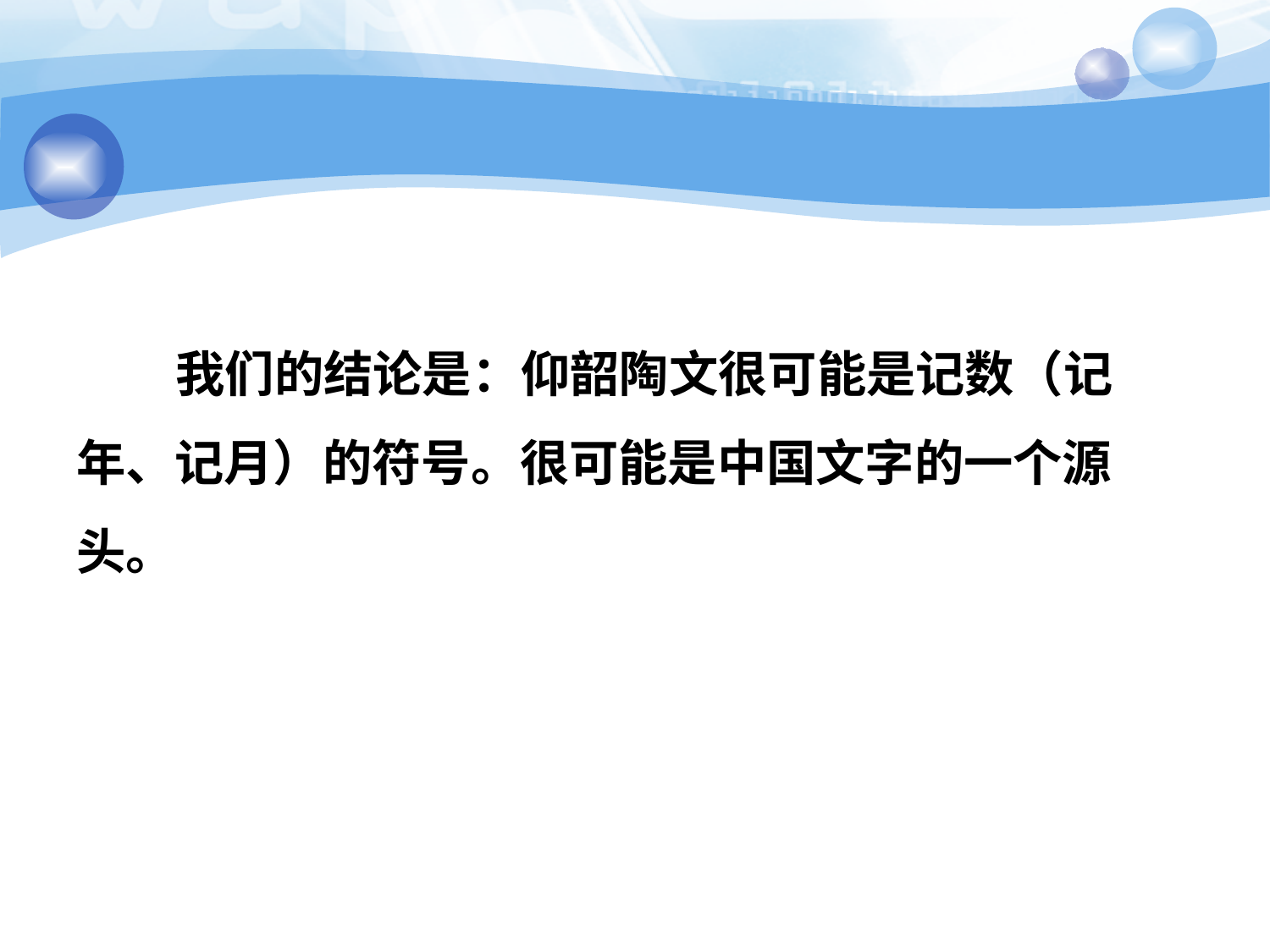

#
我们的结论是：仰韶陶文很可能是记数（记年、记月）的符号。很可能是中国文字的一个源头。